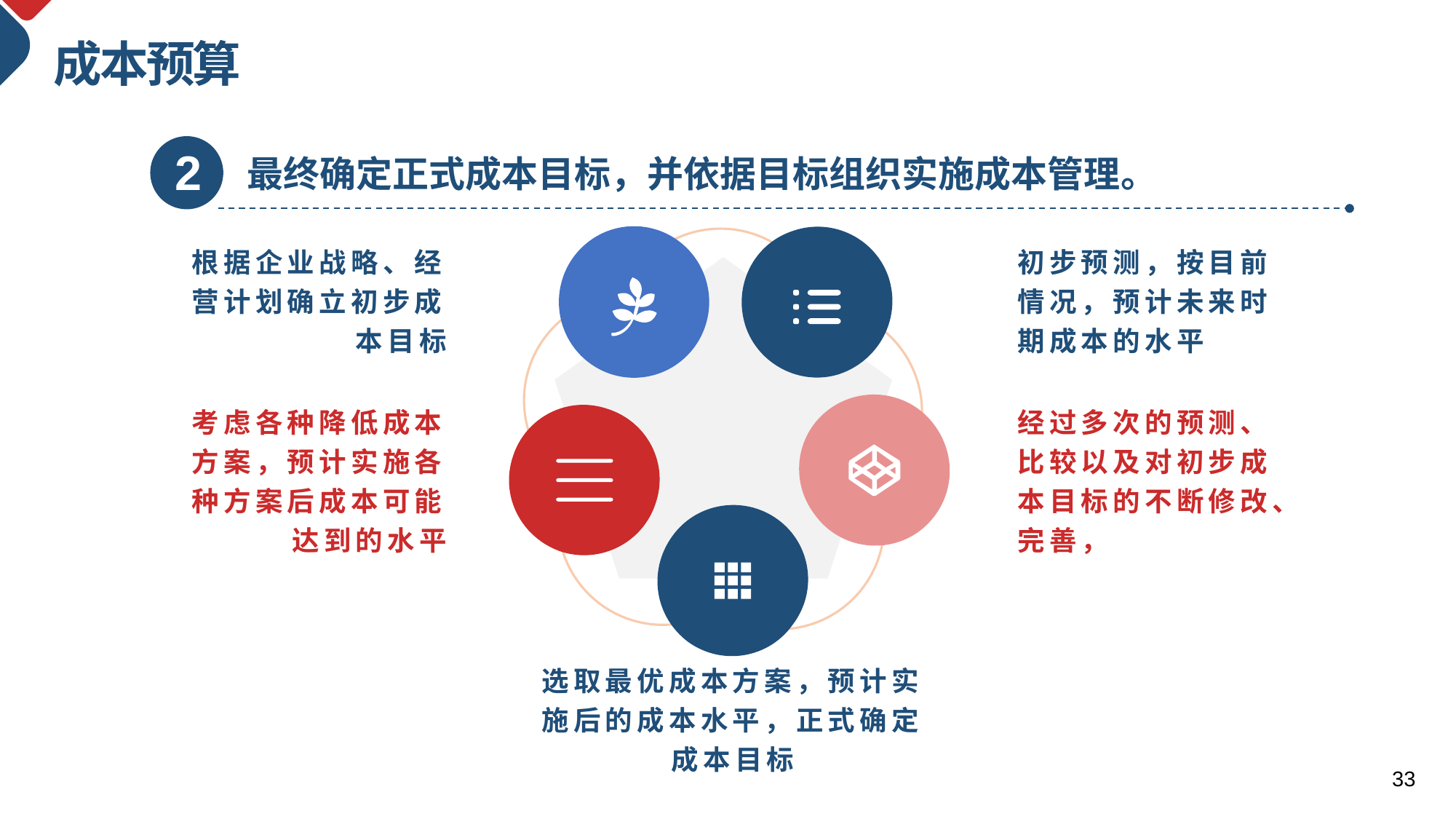

成本预算

2
最终确定正式成本目标，并依据目标组织实施成本管理。

根据企业战略、经营计划确立初步成本目标
初步预测，按目前情况，预计未来时期成本的水平

考虑各种降低成本方案，预计实施各种方案后成本可能达到的水平
经过多次的预测、比较以及对初步成本目标的不断修改、完善，

选取最优成本方案，预计实施后的成本水平，正式确定成本目标